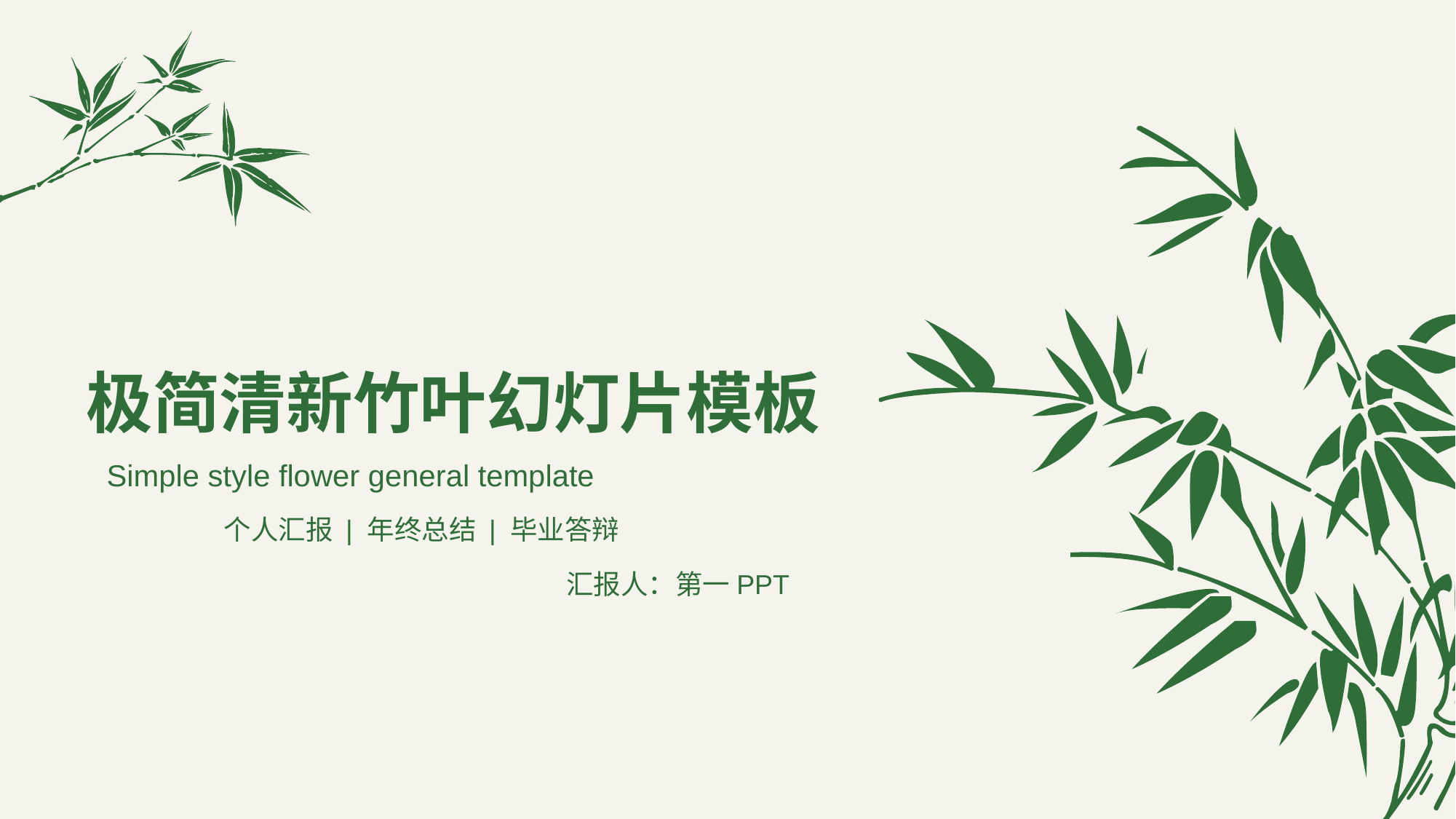

极简清新竹叶幻灯片模板

Simple style flower general template

个人汇报 | 年终总结 | 毕业答辩

汇报人：第一PPT